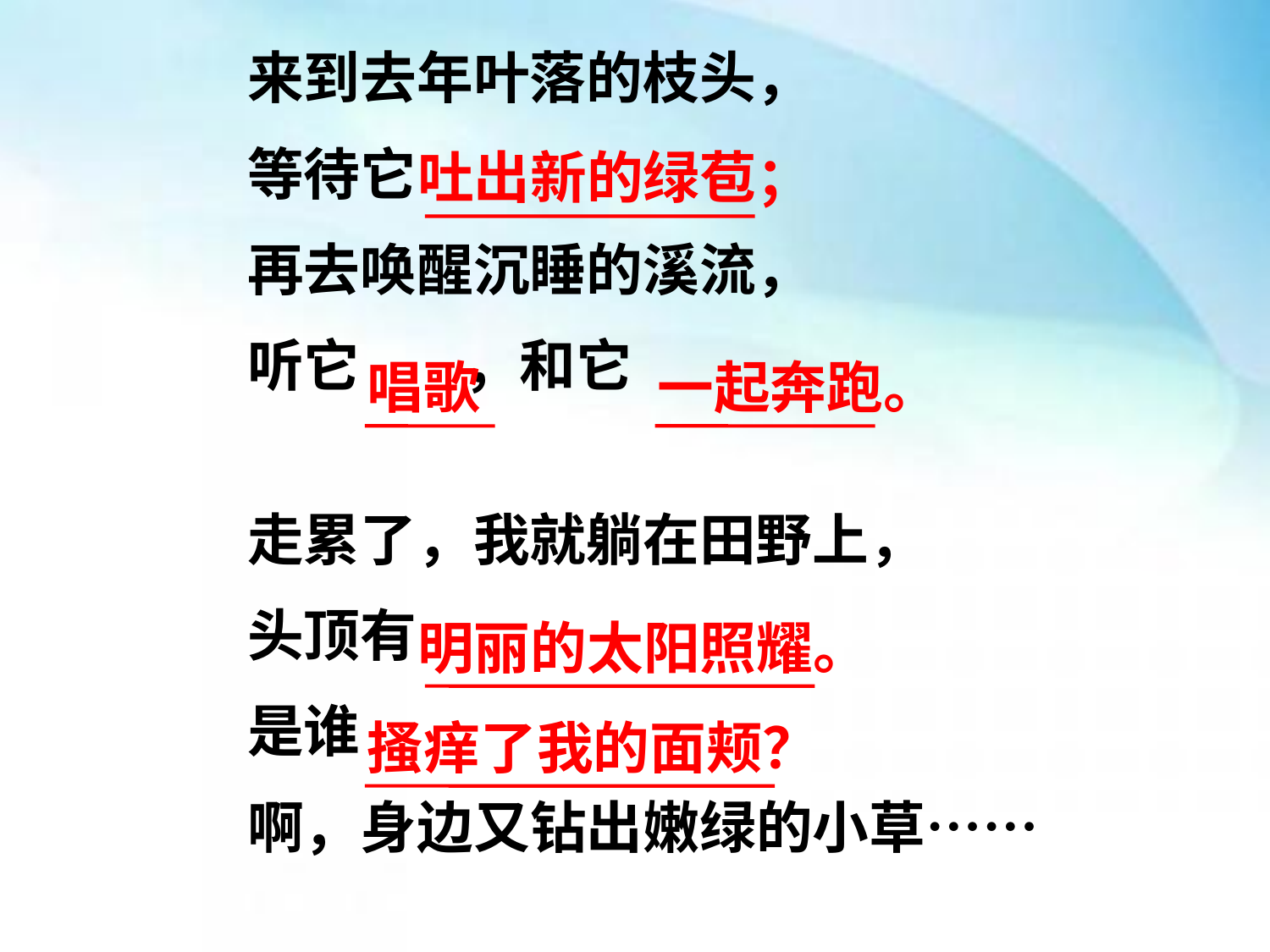

来到去年叶落的枝头，
等待它
再去唤醒沉睡的溪流，
听它        ，和它

走累了，我就躺在田野上，
头顶有
是谁
啊，身边又钻出嫩绿的小草……
吐出新的绿苞；

唱歌
一起奔跑。

明丽的太阳照耀。

搔痒了我的面颊？